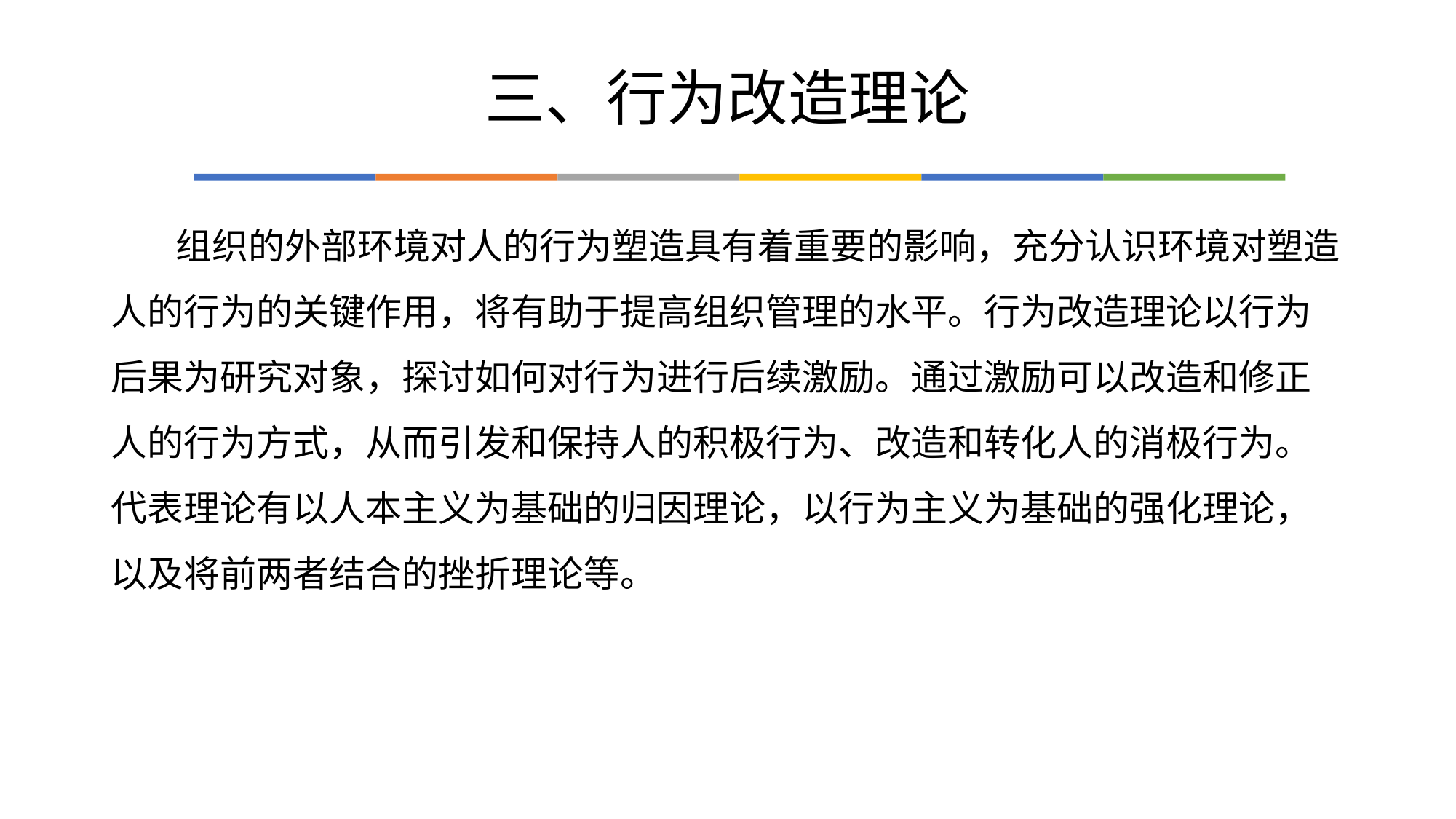

# 三、行为改造理论
组织的外部环境对人的行为塑造具有着重要的影响，充分认识环境对塑造人的行为的关键作用，将有助于提高组织管理的水平。行为改造理论以行为后果为研究对象，探讨如何对行为进行后续激励。通过激励可以改造和修正人的行为方式，从而引发和保持人的积极行为、改造和转化人的消极行为。代表理论有以人本主义为基础的归因理论，以行为主义为基础的强化理论，以及将前两者结合的挫折理论等。